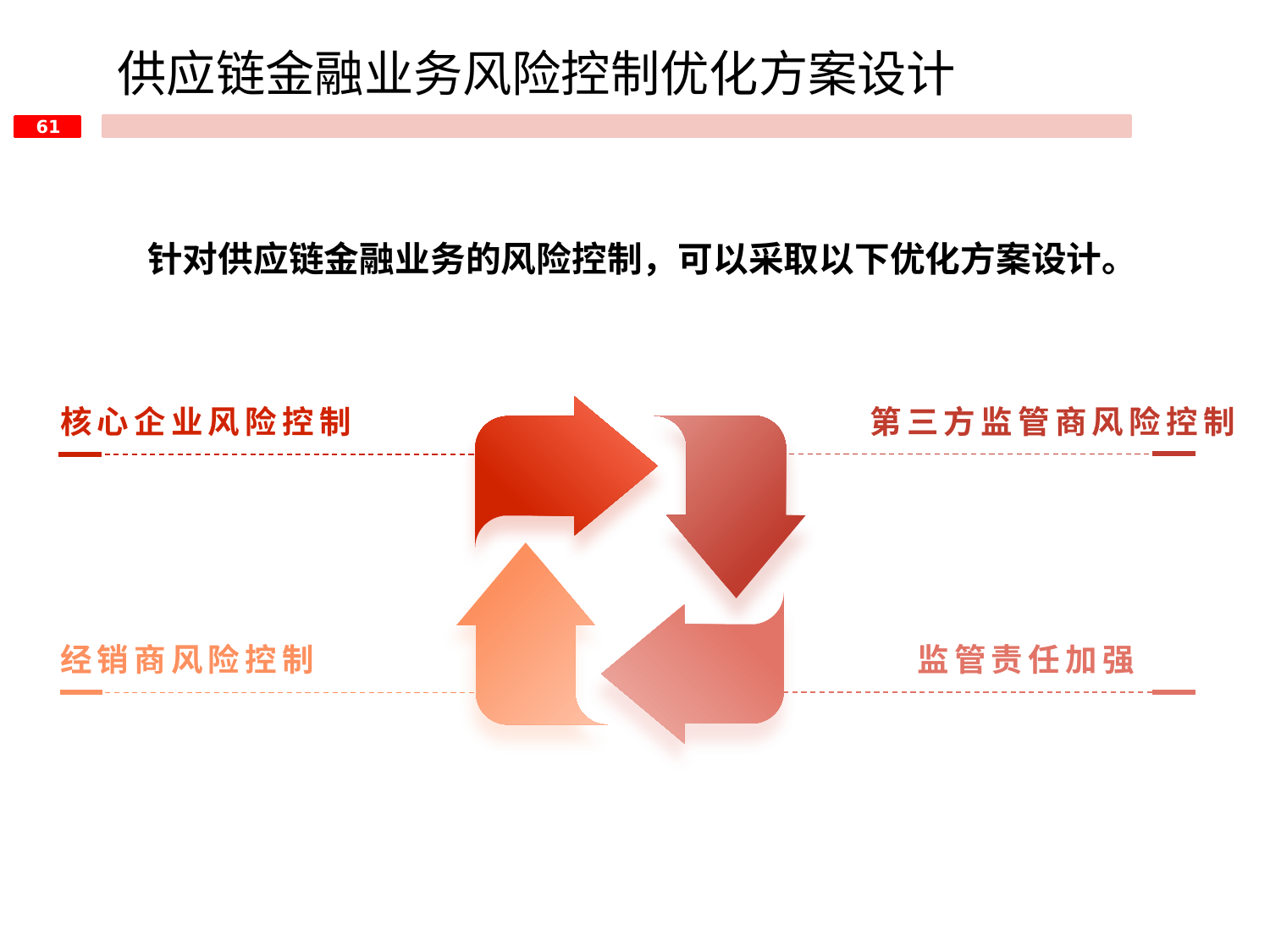

供应链金融业务风险控制优化方案设计
61
针对供应链金融业务的风险控制，可以采取以下优化方案设计。
核心企业风险控制
第三方监管商风险控制

经销商风险控制
监管责任加强